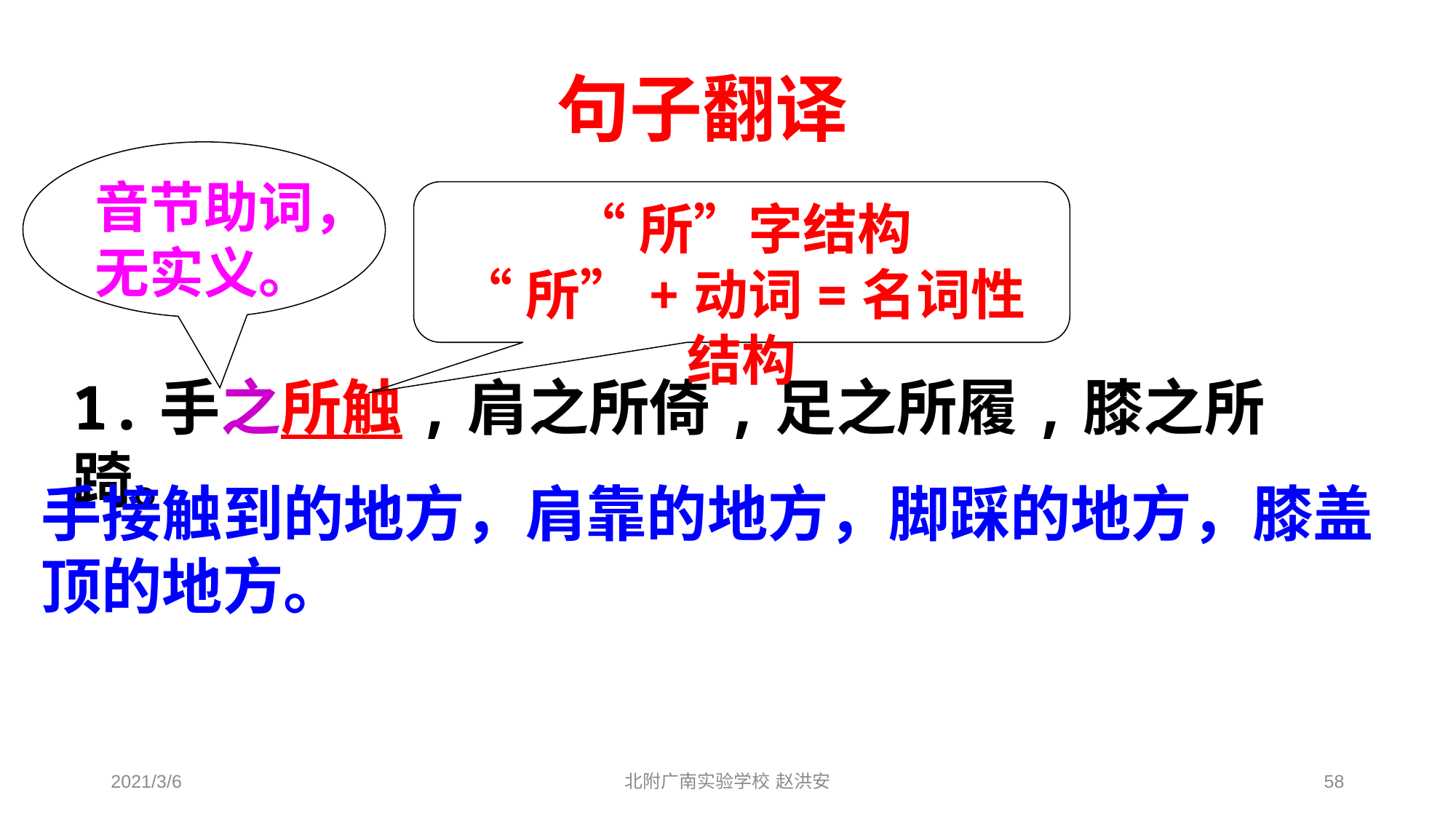

句子翻译
音节助词，无实义。
“所”字结构
“所”+动词=名词性结构
1.手之所触,肩之所倚,足之所履,膝之所踦。
手接触到的地方，肩靠的地方，脚踩的地方，膝盖顶的地方。
2021/3/6
北附广南实验学校 赵洪安
58